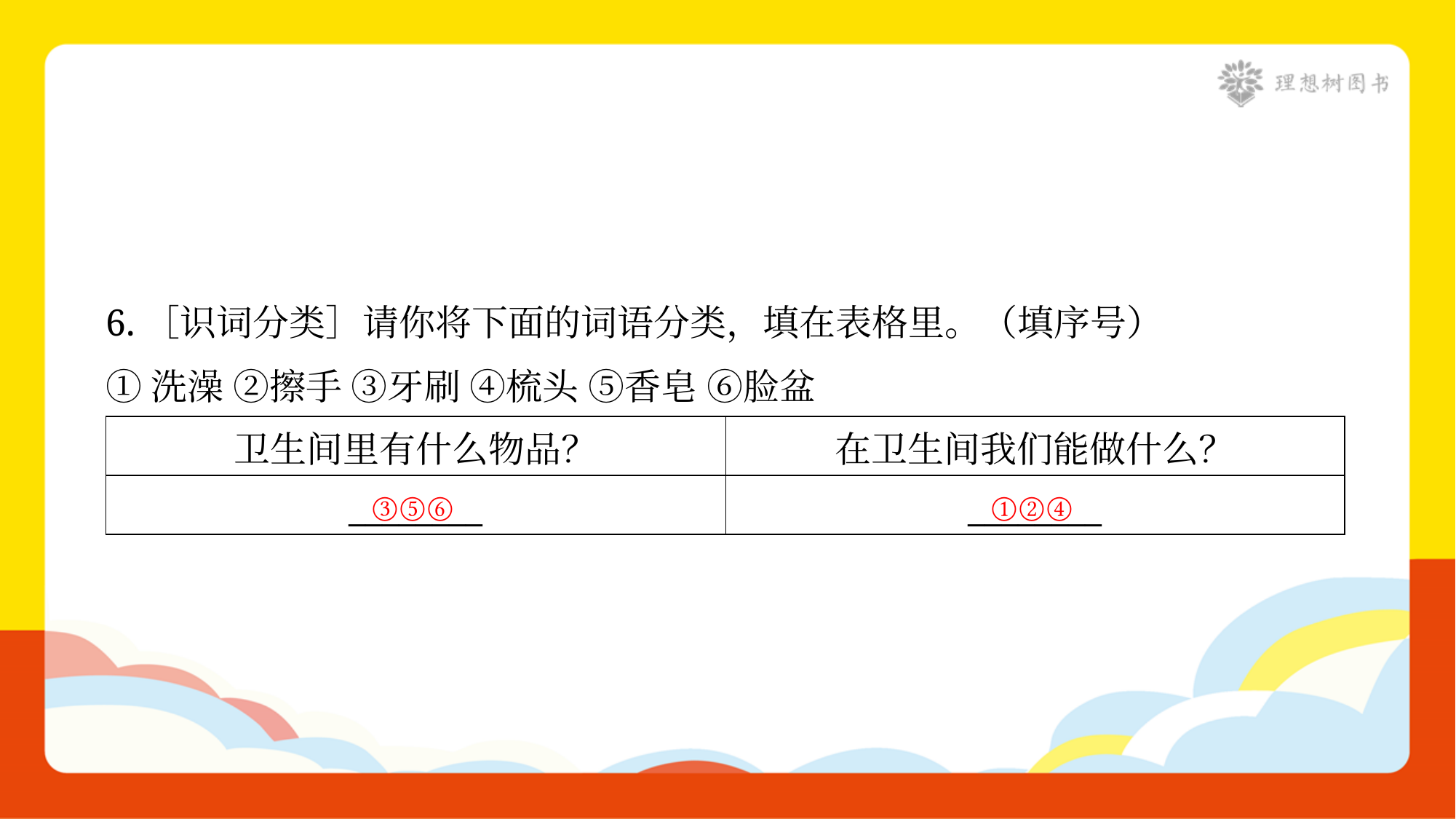

6.［识词分类］请你将下面的词语分类，填在表格里。（填序号）
①洗澡 ②擦手 ③牙刷 ④梳头 ⑤香皂 ⑥脸盆
| 卫生间里有什么物品？ | 在卫生间我们能做什么？ |
| --- | --- |
| \_\_\_\_\_\_\_\_ | \_\_\_\_\_\_\_\_ |
③⑤⑥
①②④